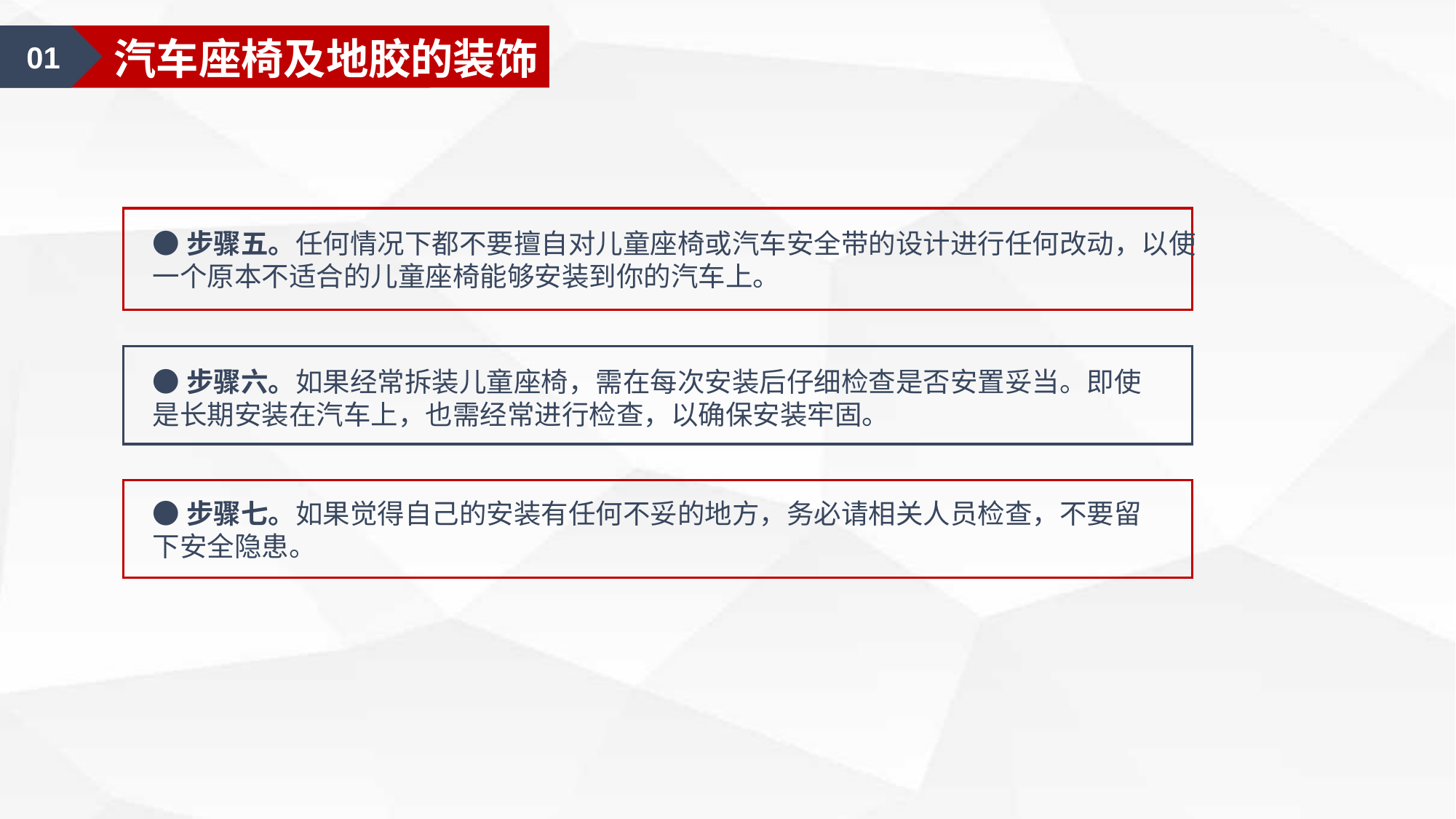

01
涂料的基础知识

01
汽车座椅及地胶的装饰

●步骤五。任何情况下都不要擅自对儿童座椅或汽车安全带的设计进行任何改动，以使一个原本不适合的儿童座椅能够安装到你的汽车上。

●步骤六。如果经常拆装儿童座椅，需在每次安装后仔细检查是否安置妥当。即使是长期安装在汽车上，也需经常进行检查，以确保安装牢固。

●步骤七。如果觉得自己的安装有任何不妥的地方，务必请相关人员检查，不要留下安全隐患。